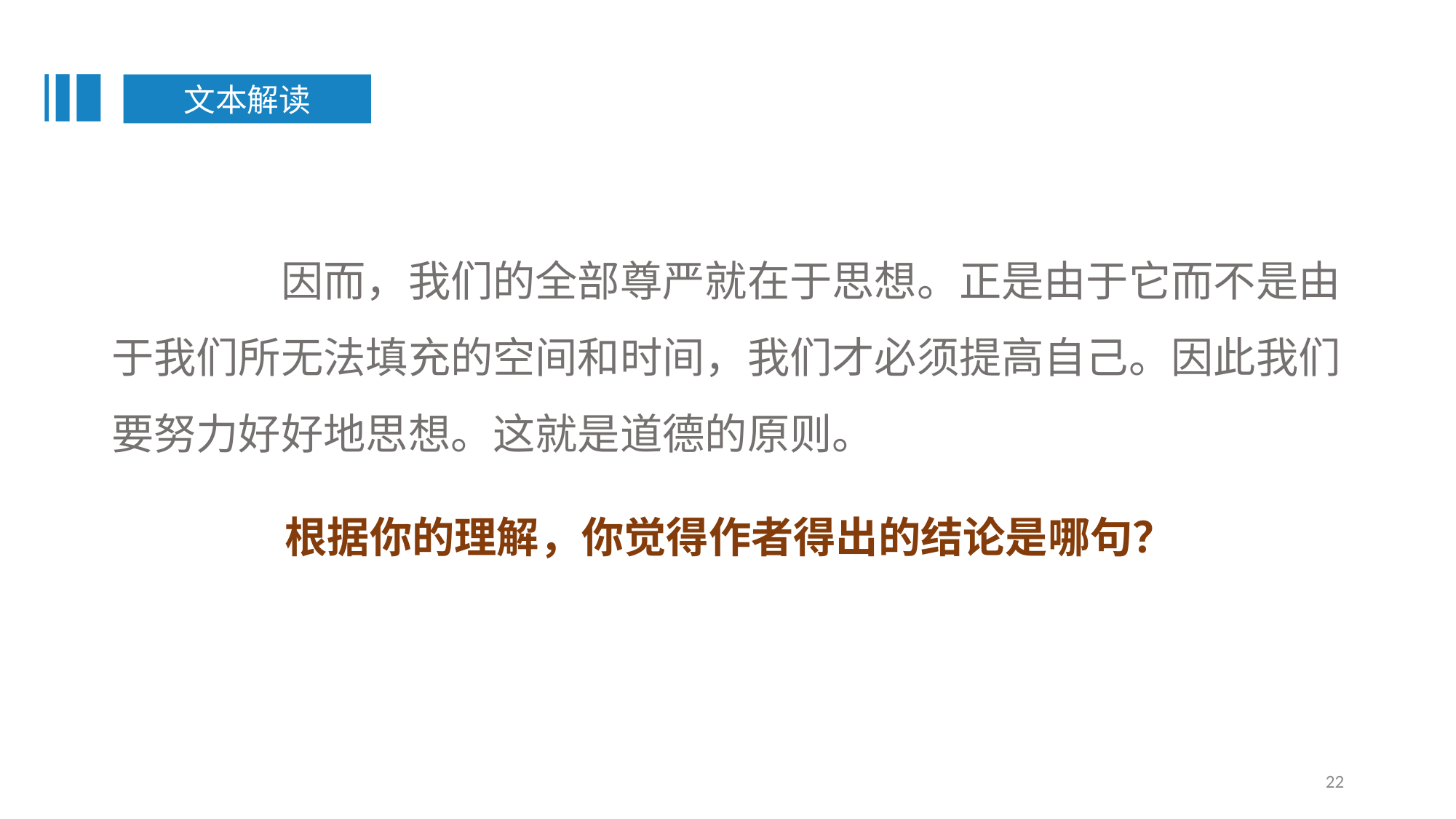

文本解读
　　　　因而，我们的全部尊严就在于思想。正是由于它而不是由于我们所无法填充的空间和时间，我们才必须提高自己。因此我们要努力好好地思想。这就是道德的原则。
根据你的理解，你觉得作者得出的结论是哪句？

22